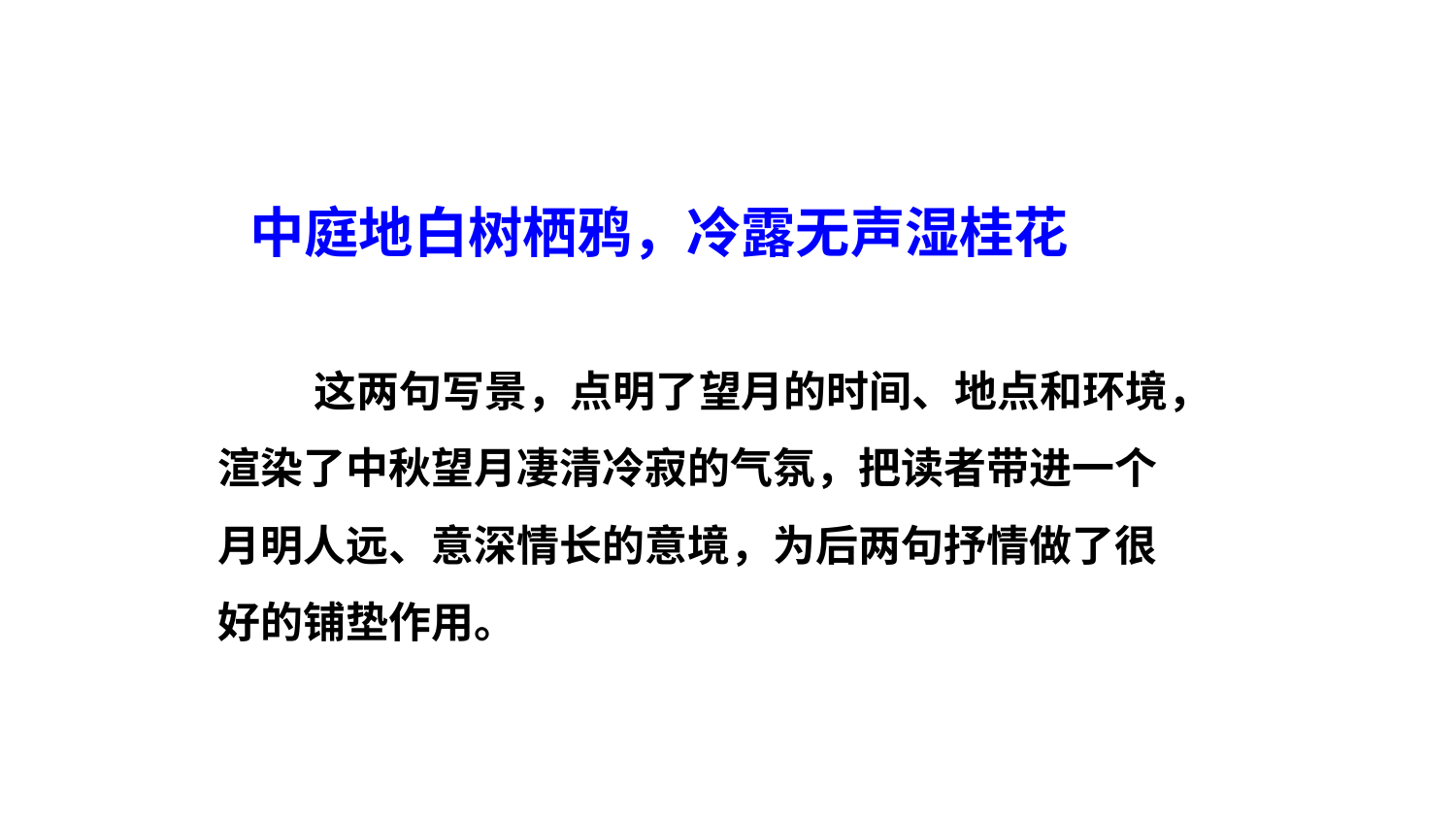

# 中庭地白树栖鸦，冷露无声湿桂花
         这两句写景，点明了望月的时间、地点和环境，渲染了中秋望月凄清冷寂的气氛，把读者带进一个月明人远、意深情长的意境，为后两句抒情做了很好的铺垫作用。